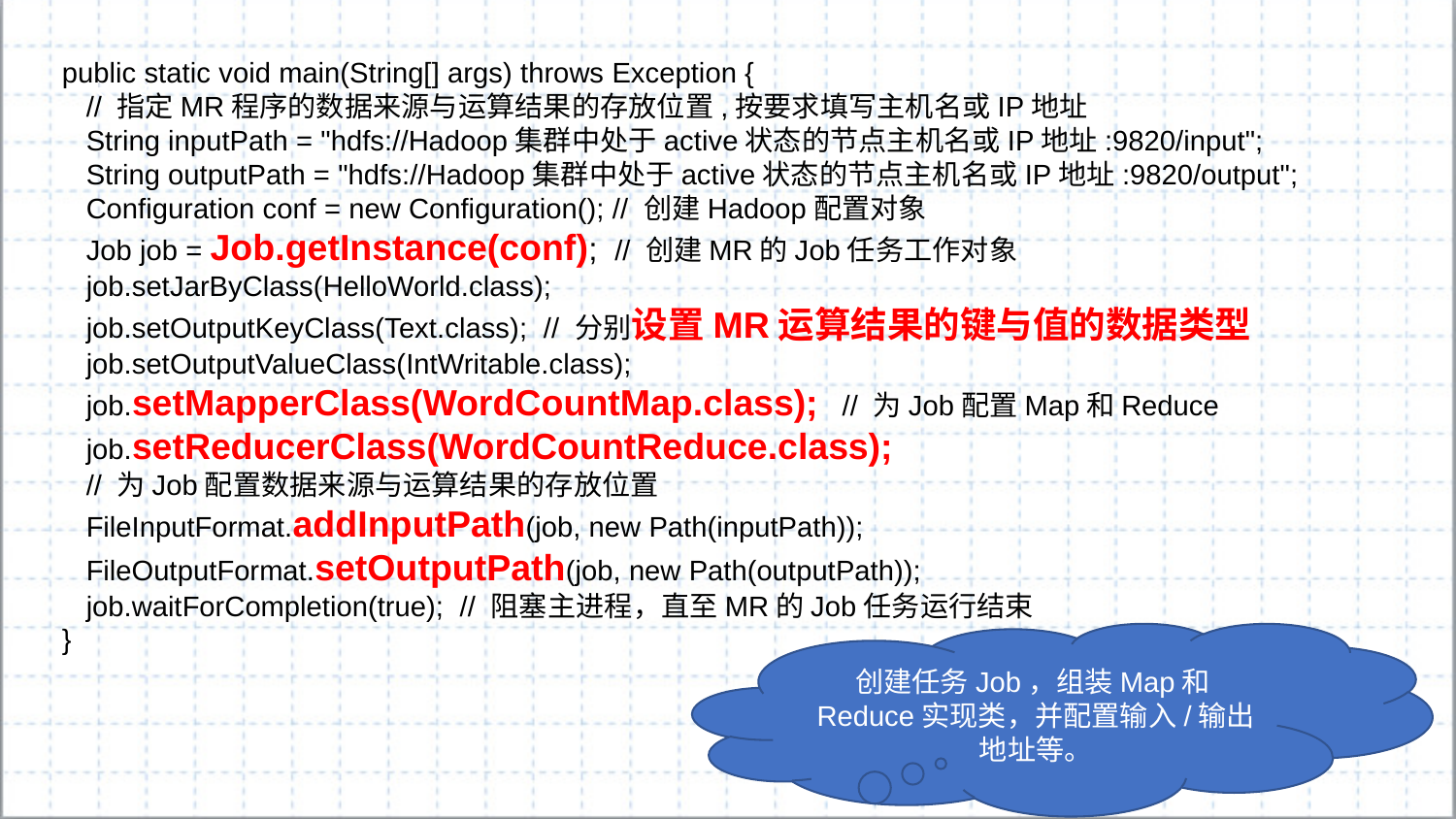

public static void main(String[] args) throws Exception {
   // 指定MR程序的数据来源与运算结果的存放位置,按要求填写主机名或IP地址
   String inputPath = "hdfs://Hadoop集群中处于active状态的节点主机名或IP地址:9820/input";
   String outputPath = "hdfs://Hadoop集群中处于active状态的节点主机名或IP地址:9820/output";
   Configuration conf = new Configuration(); // 创建Hadoop配置对象
   Job job = Job.getInstance(conf);  // 创建MR的Job任务工作对象
   job.setJarByClass(HelloWorld.class);
   job.setOutputKeyClass(Text.class);  // 分别设置MR运算结果的键与值的数据类型
   job.setOutputValueClass(IntWritable.class);
   job.setMapperClass(WordCountMap.class);   // 为Job配置Map和Reduce
   job.setReducerClass(WordCountReduce.class);
   // 为Job配置数据来源与运算结果的存放位置
   FileInputFormat.addInputPath(job, new Path(inputPath));
   FileOutputFormat.setOutputPath(job, new Path(outputPath));
   job.waitForCompletion(true);  // 阻塞主进程，直至MR的Job任务运行结束
}
创建任务Job，组装Map和Reduce实现类，并配置输入/输出地址等。